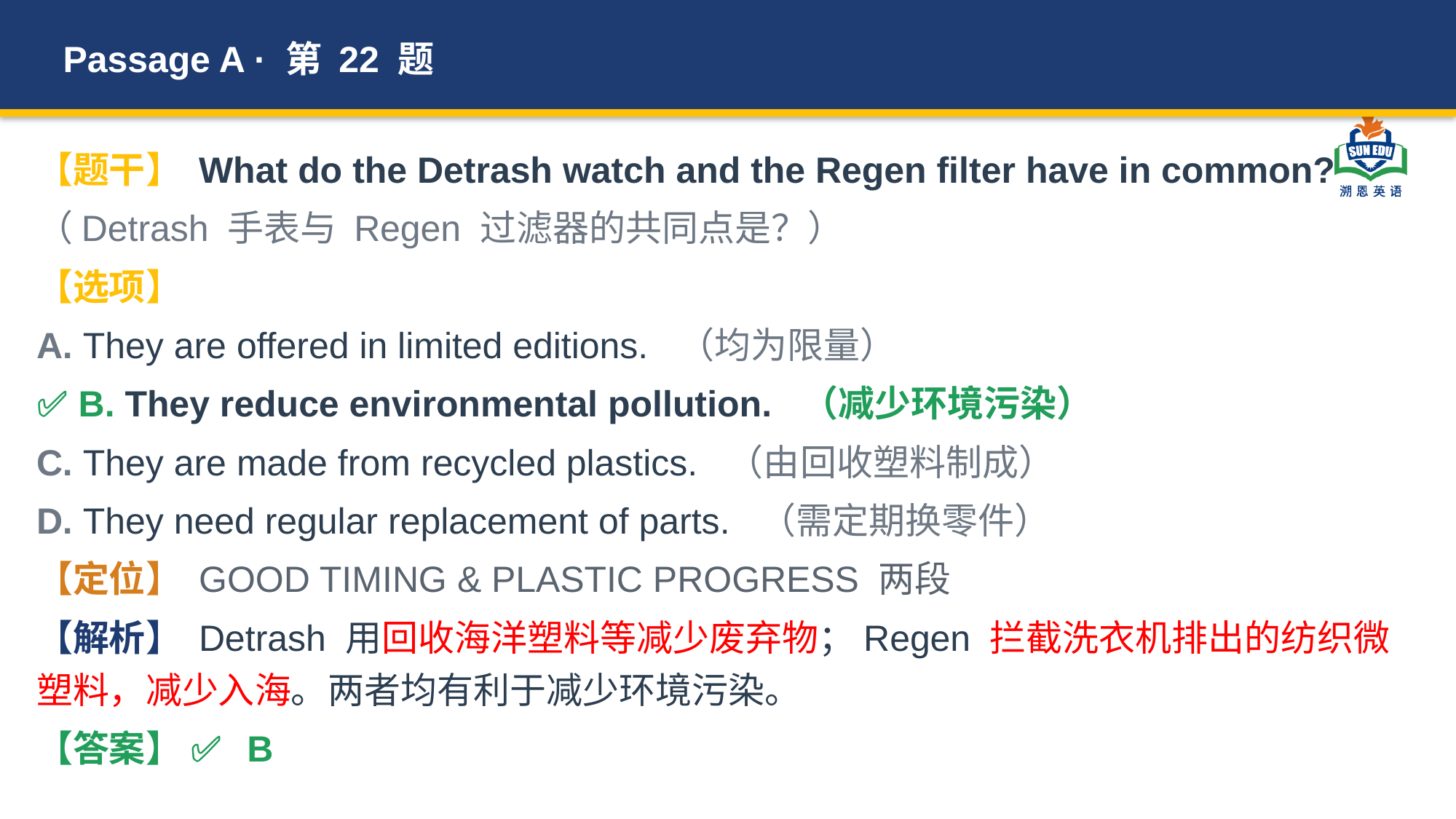

Passage A · 第 22 题

【题干】 What do the Detrash watch and the Regen filter have in common?
（Detrash 手表与 Regen 过滤器的共同点是？）
【选项】
A. They are offered in limited editions.  （均为限量）
✅ B. They reduce environmental pollution.  （减少环境污染）
C. They are made from recycled plastics.  （由回收塑料制成）
D. They need regular replacement of parts.  （需定期换零件）
【定位】 GOOD TIMING & PLASTIC PROGRESS 两段
【解析】 Detrash 用回收海洋塑料等减少废弃物；Regen 拦截洗衣机排出的纺织微塑料，减少入海。两者均有利于减少环境污染。
【答案】 ✅  B